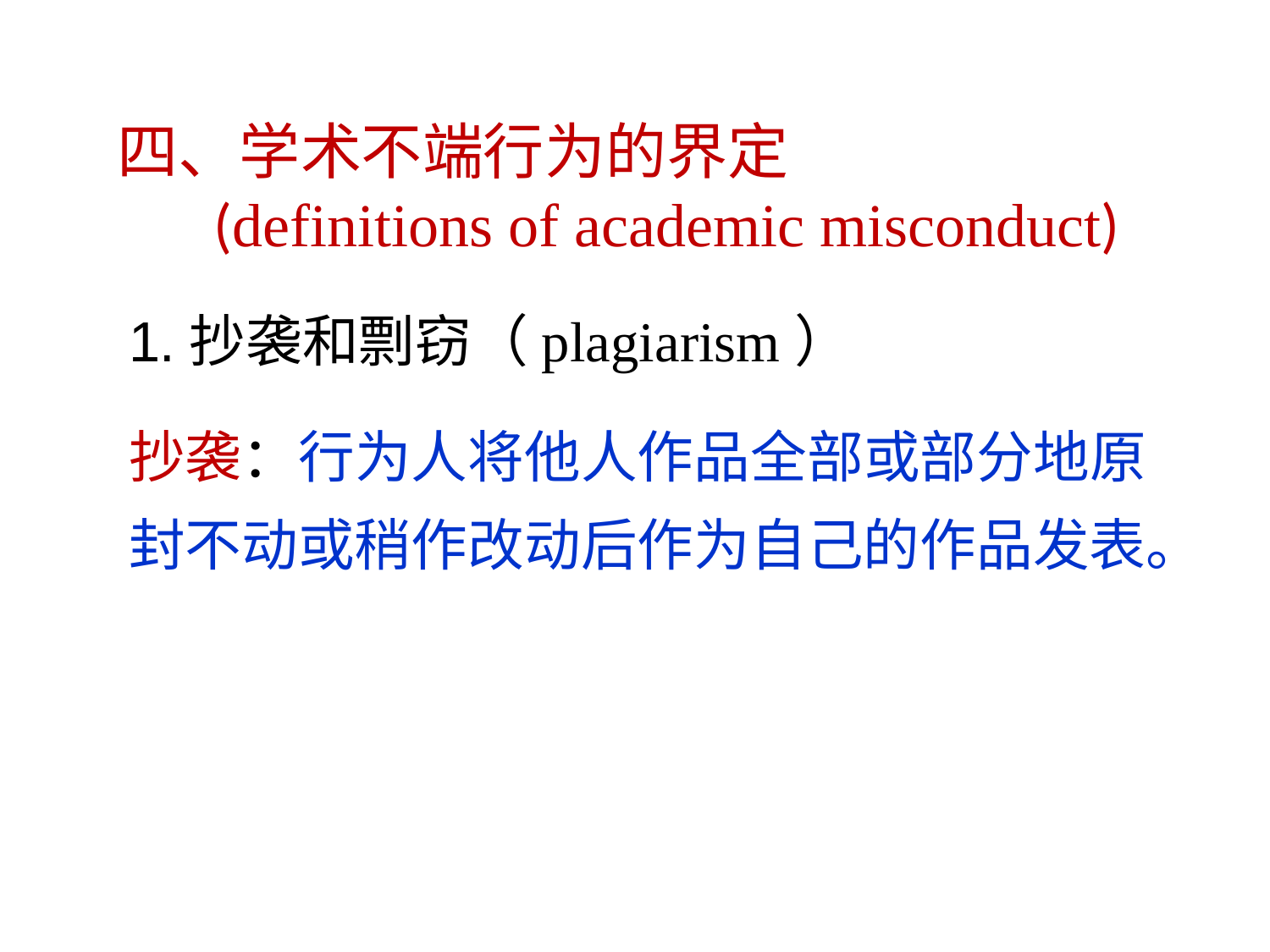

# 四、学术不端行为的界定 (definitions of academic misconduct)
1.抄袭和剽窃（plagiarism）
抄袭：行为人将他人作品全部或部分地原封不动或稍作改动后作为自己的作品发表。